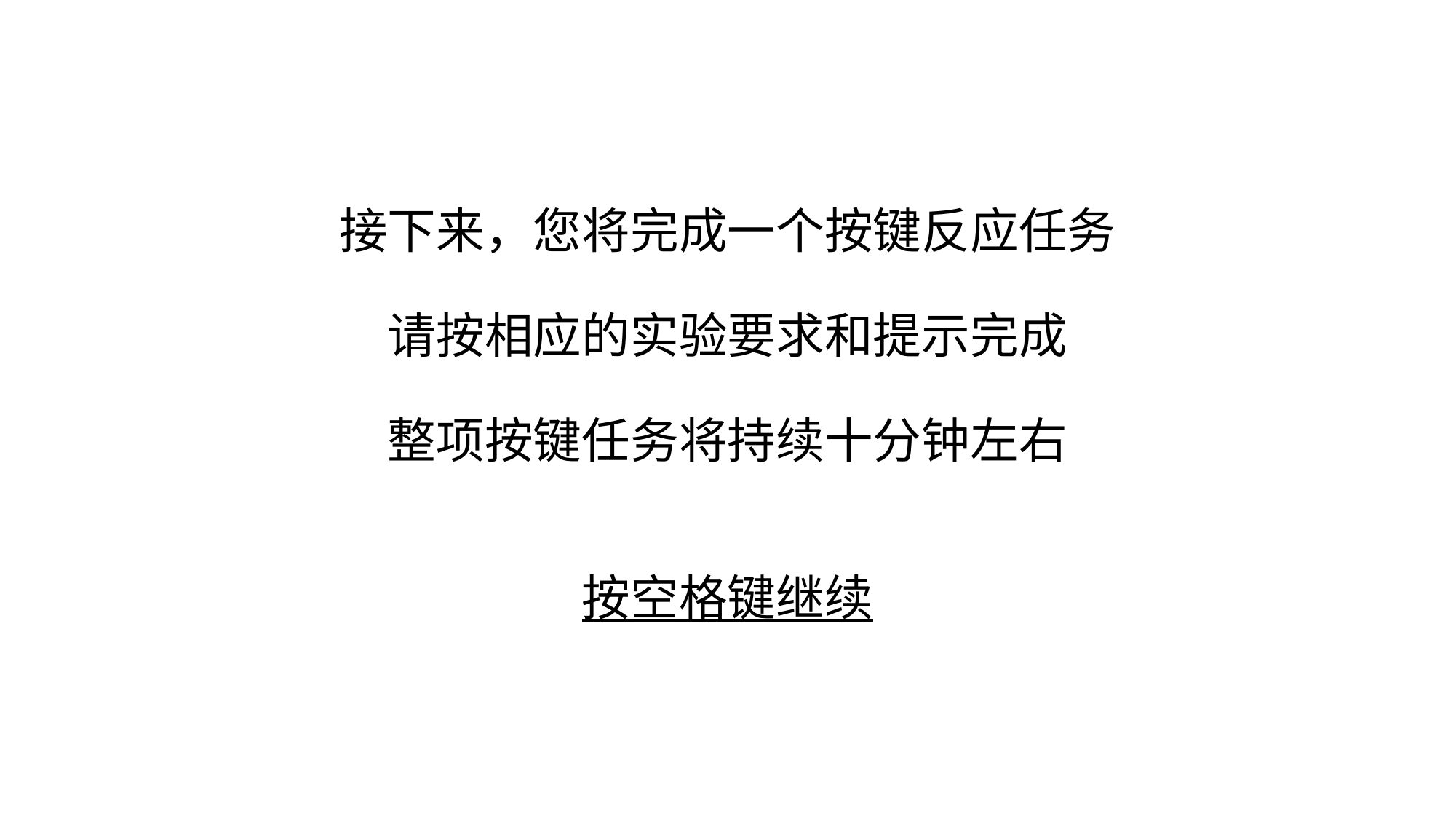

# 接下来，您将完成一个按键反应任务 请按相应的实验要求和提示完成 整项按键任务将持续十分钟左右 按空格键继续